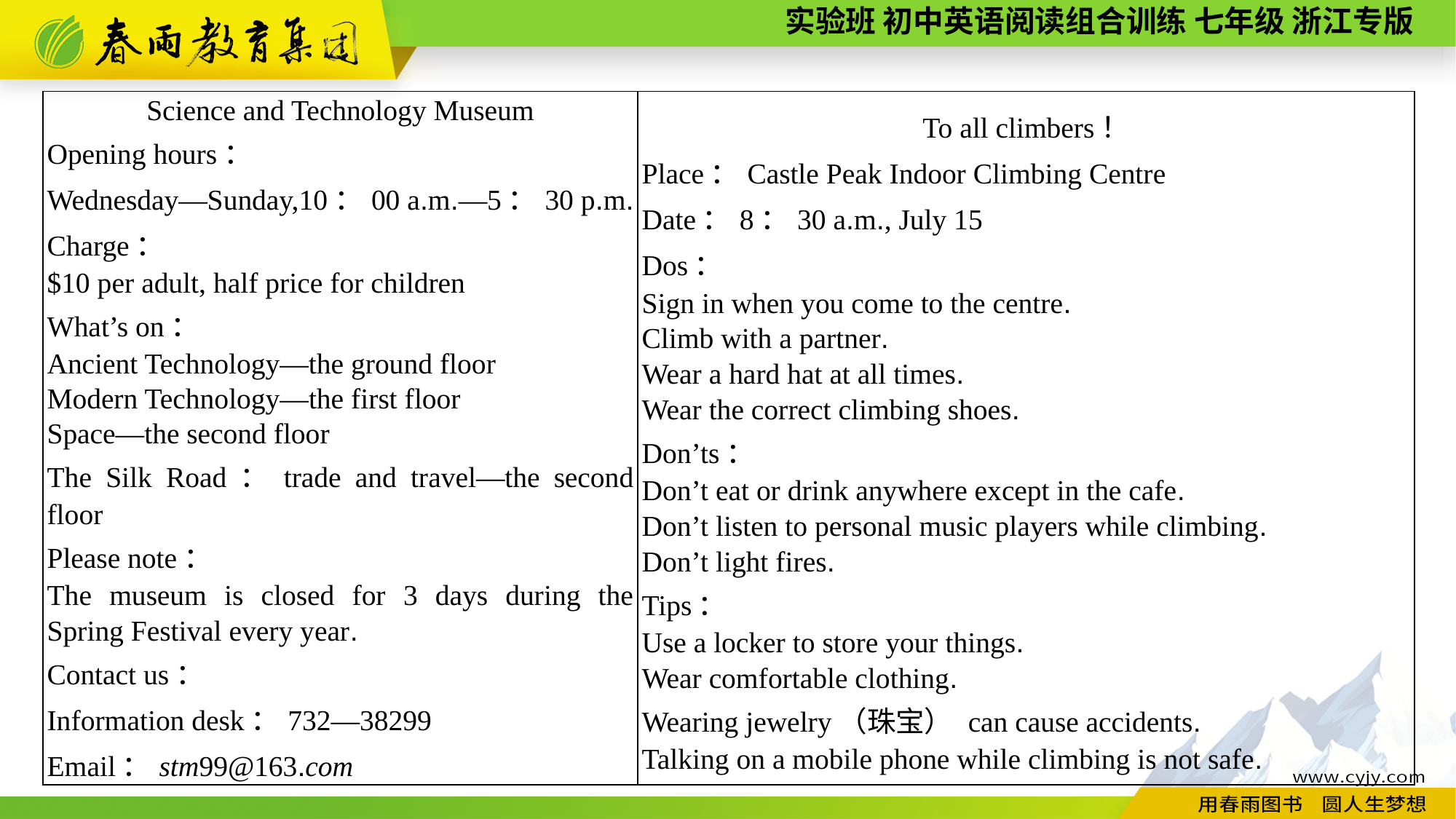

| Science and Technology Museum Opening hours： Wednesday—Sunday,10：00 a.m.—5：30 p.m. Charge： $10 per adult, half price for children What’s on： Ancient Technology—the ground floor Modern Technology—the first floor Space—the second floor The Silk Road：trade and travel—the second floor Please note： The museum is closed for 3 days during the Spring Festival every year. Contact us： Information desk：732—38299 Email：stm99@163.com | To all climbers！ Place：Castle Peak Indoor Climbing Centre Date：8：30 a.m., July 15 Dos： Sign in when you come to the centre. Climb with a partner. Wear a hard hat at all times. Wear the correct climbing shoes. Don’ts： Don’t eat or drink anywhere except in the cafe. Don’t listen to personal music players while climbing. Don’t light fires. Tips： Use a locker to store your things. Wear comfortable clothing. Wearing jewelry（珠宝） can cause accidents. Talking on a mobile phone while climbing is not safe. |
| --- | --- |